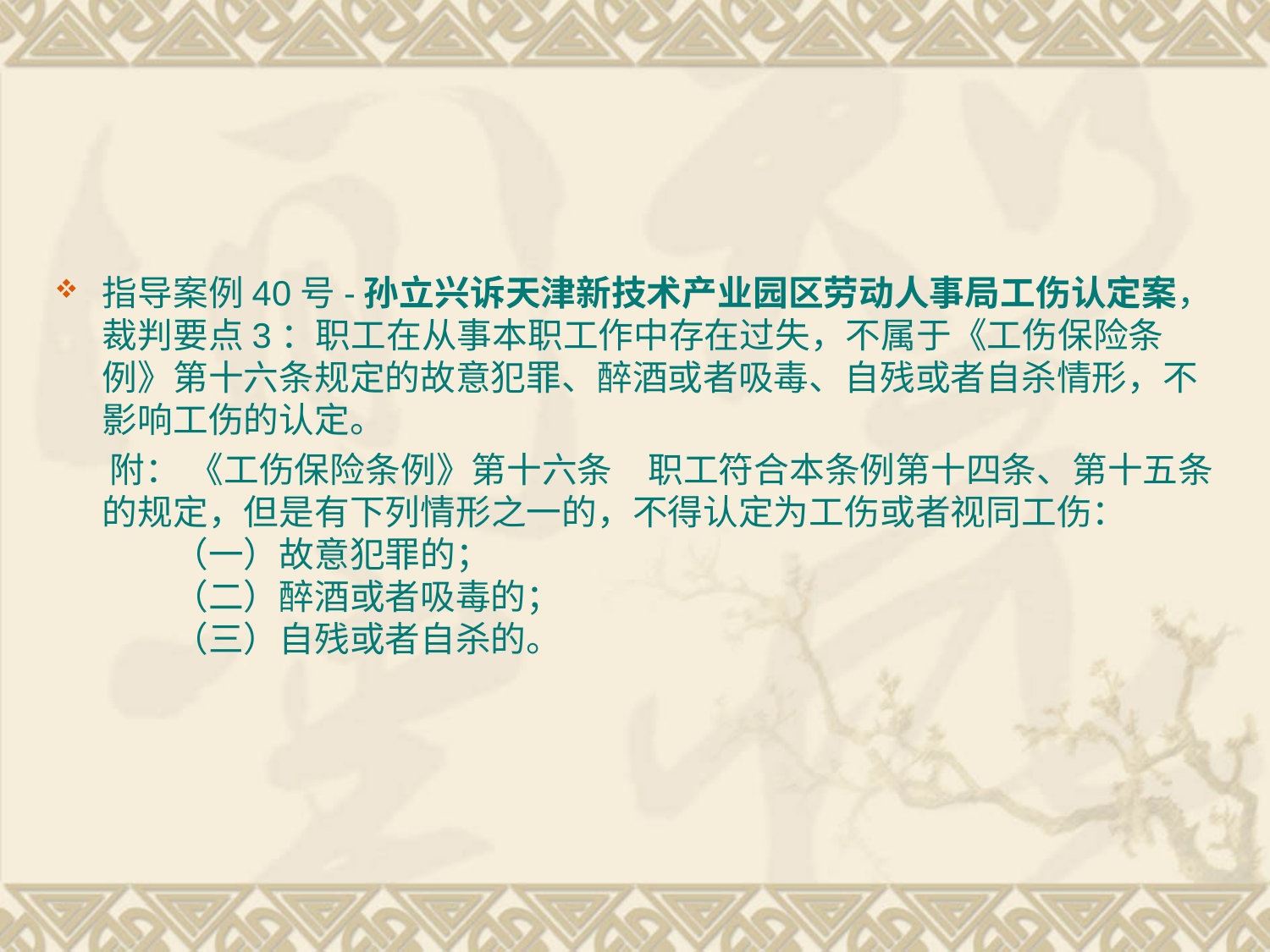

#
指导案例40号-孙立兴诉天津新技术产业园区劳动人事局工伤认定案，裁判要点3：职工在从事本职工作中存在过失，不属于《工伤保险条例》第十六条规定的故意犯罪、醉酒或者吸毒、自残或者自杀情形，不影响工伤的认定。
      附： 《工伤保险条例》第十六条　职工符合本条例第十四条、第十五条的规定，但是有下列情形之一的，不得认定为工伤或者视同工伤：
　　（一）故意犯罪的；
　　（二）醉酒或者吸毒的；
　　（三）自残或者自杀的。